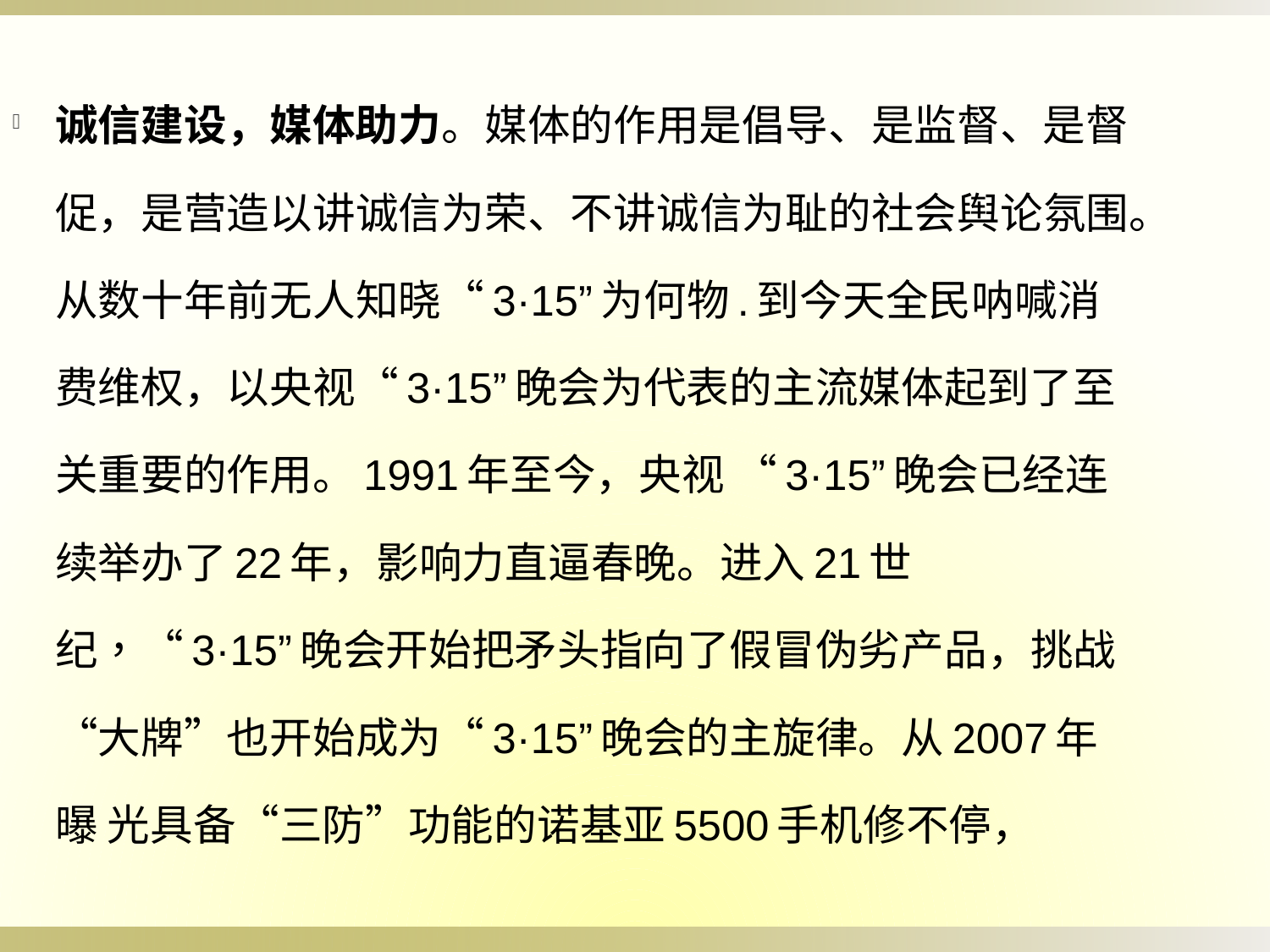

诚信建设，媒体助力。媒体的作用是倡导、是监督、是督促，是营造以讲诚信为荣、不讲诚信为耻的社会舆论氛围。从数十年前无人知晓“3·15”为何物.到今天全民呐喊消费维权，以央视“3·15”晚会为代表的主流媒体起到了至关重要的作用。1991年至今，央视 “3·15”晚会已经连续举办了22年，影响力直逼春晚。进入21世纪，“3·15”晚会开始把矛头指向了假冒伪劣产品，挑战“大牌”也开始成为“3·15”晚会的主旋律。从2007年曝 光具备“三防”功能的诺基亚5500手机修不停，